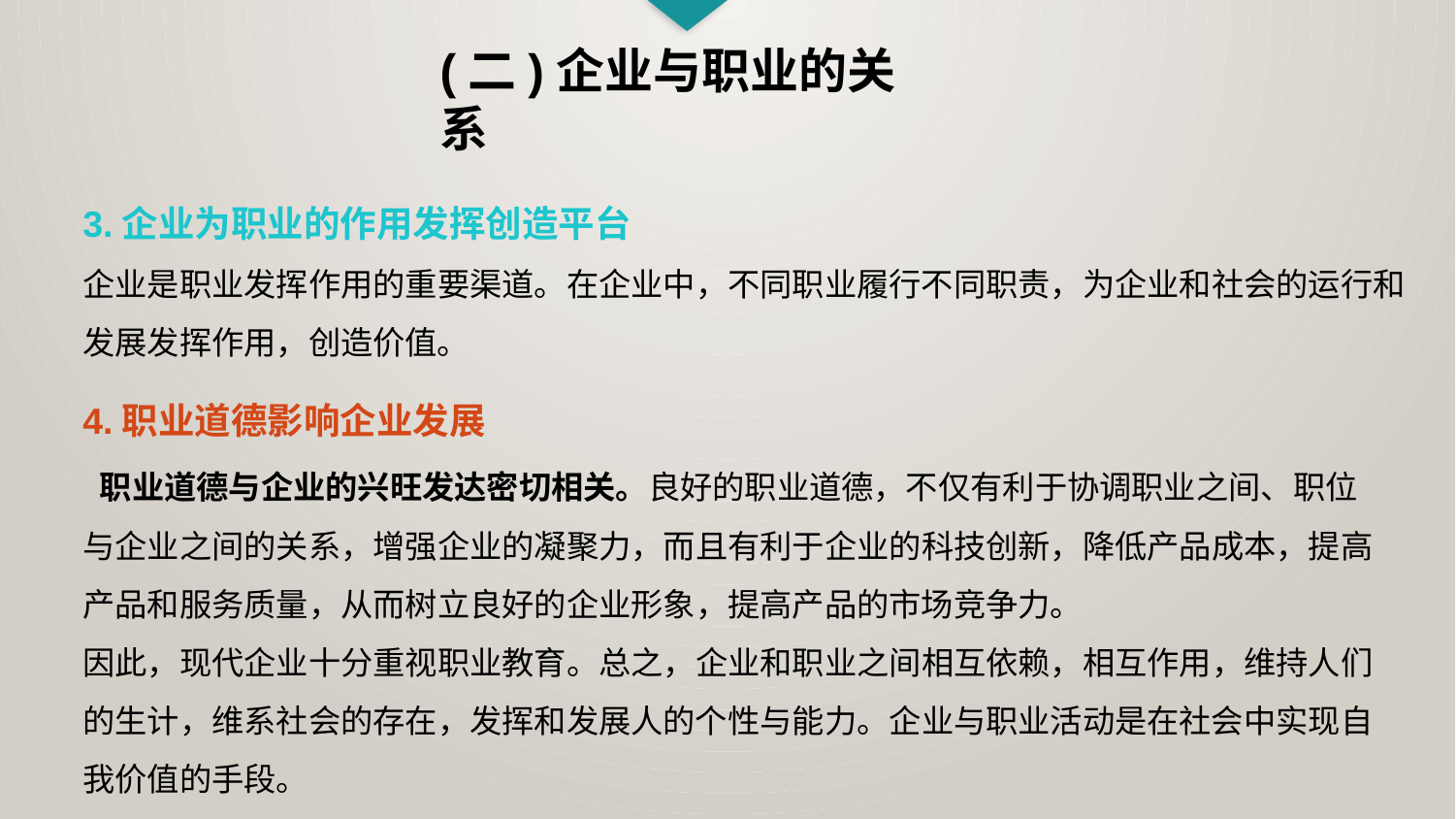

(二)企业与职业的关系
3.企业为职业的作用发挥创造平台
企业是职业发挥作用的重要渠道。在企业中，不同职业履行不同职责，为企业和社会的运行和发展发挥作用，创造价值。
4.职业道德影响企业发展
 职业道德与企业的兴旺发达密切相关。良好的职业道德，不仅有利于协调职业之间、职位与企业之间的关系，增强企业的凝聚力，而且有利于企业的科技创新，降低产品成本，提高产品和服务质量，从而树立良好的企业形象，提高产品的市场竞争力。
因此，现代企业十分重视职业教育。总之，企业和职业之间相互依赖，相互作用，维持人们的生计，维系社会的存在，发挥和发展人的个性与能力。企业与职业活动是在社会中实现自我价值的手段。
42